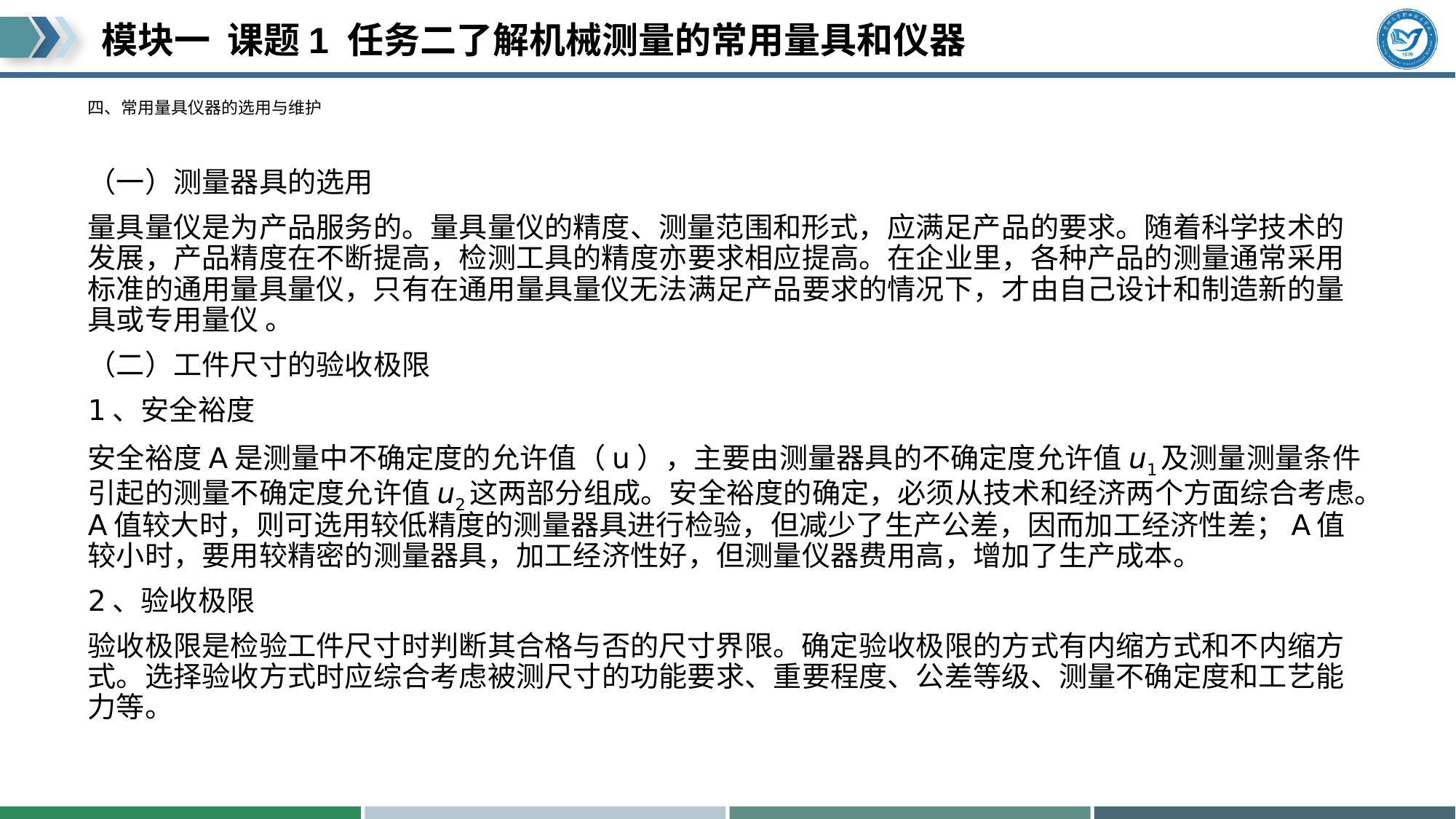

# 四、常用量具仪器的选用与维护
（一）测量器具的选用
量具量仪是为产品服务的。量具量仪的精度、测量范围和形式，应满足产品的要求。随着科学技术的发展，产品精度在不断提高，检测工具的精度亦要求相应提高。在企业里，各种产品的测量通常采用标准的通用量具量仪，只有在通用量具量仪无法满足产品要求的情况下，才由自己设计和制造新的量具或专用量仪 。
（二）工件尺寸的验收极限
1、安全裕度
安全裕度A是测量中不确定度的允许值（u），主要由测量器具的不确定度允许值u1及测量测量条件引起的测量不确定度允许值u2这两部分组成。安全裕度的确定，必须从技术和经济两个方面综合考虑。A值较大时，则可选用较低精度的测量器具进行检验，但减少了生产公差，因而加工经济性差；A值较小时，要用较精密的测量器具，加工经济性好，但测量仪器费用高，增加了生产成本。
2、验收极限
验收极限是检验工件尺寸时判断其合格与否的尺寸界限。确定验收极限的方式有内缩方式和不内缩方式。选择验收方式时应综合考虑被测尺寸的功能要求、重要程度、公差等级、测量不确定度和工艺能力等。